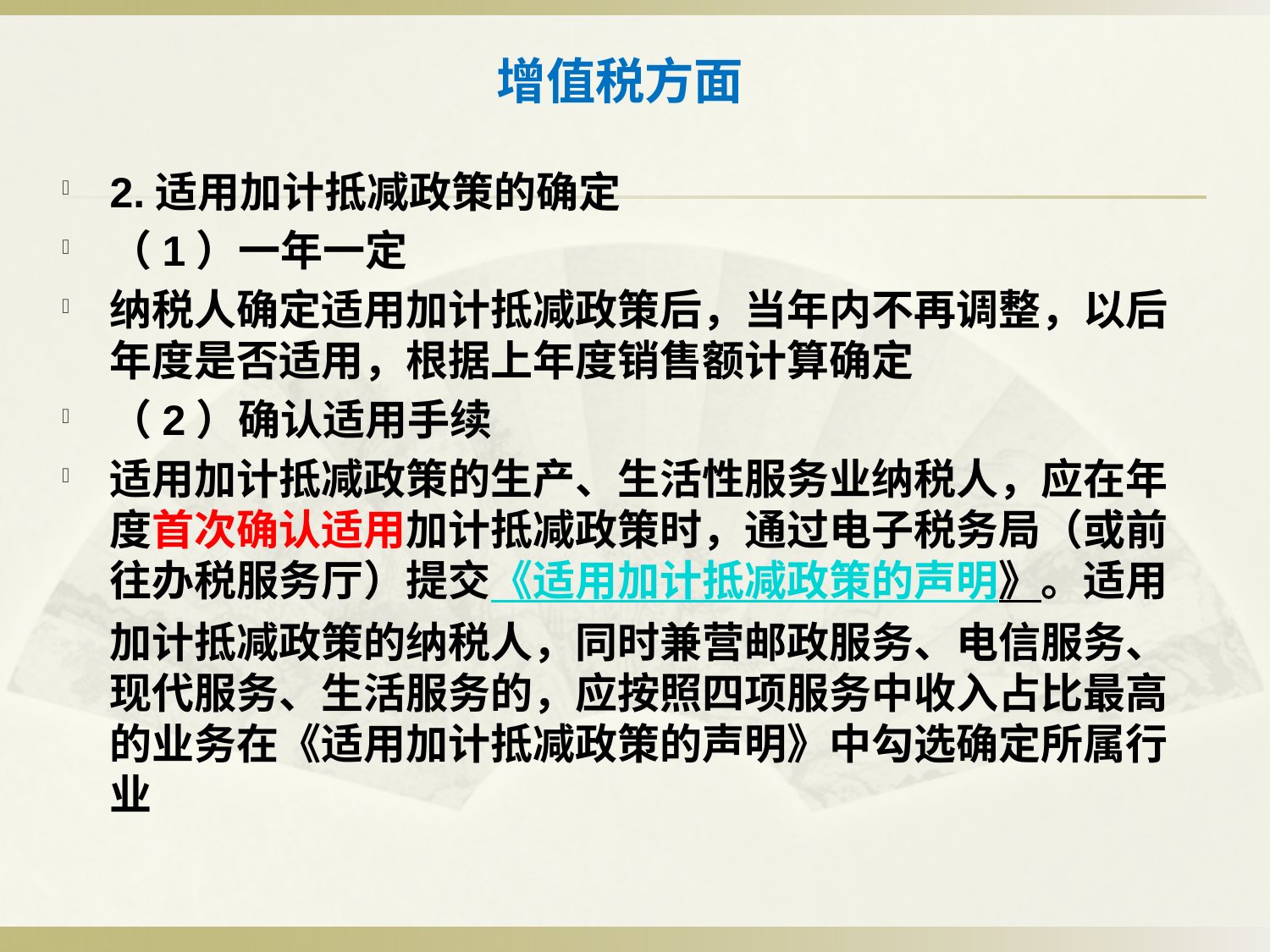

# 增值税方面
2.适用加计抵减政策的确定
（1）一年一定
纳税人确定适用加计抵减政策后，当年内不再调整，以后年度是否适用，根据上年度销售额计算确定
（2）确认适用手续
适用加计抵减政策的生产、生活性服务业纳税人，应在年度首次确认适用加计抵减政策时，通过电子税务局（或前往办税服务厅）提交《适用加计抵减政策的声明》。适用加计抵减政策的纳税人，同时兼营邮政服务、电信服务、现代服务、生活服务的，应按照四项服务中收入占比最高的业务在《适用加计抵减政策的声明》中勾选确定所属行业